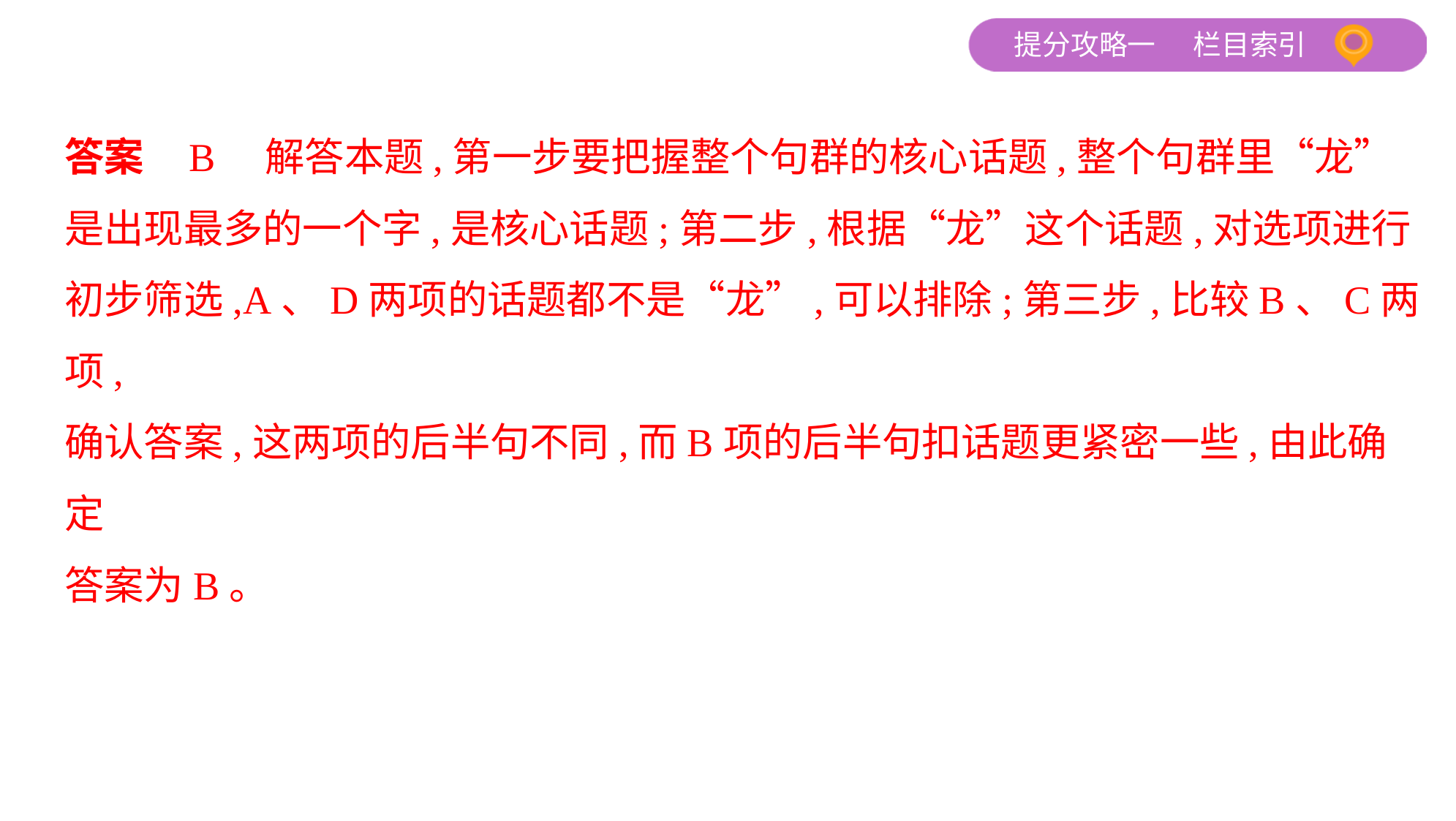

答案    B　解答本题,第一步要把握整个句群的核心话题,整个句群里“龙”
是出现最多的一个字,是核心话题;第二步,根据“龙”这个话题,对选项进行
初步筛选,A、D两项的话题都不是“龙”,可以排除;第三步,比较B、C两项,
确认答案,这两项的后半句不同,而B项的后半句扣话题更紧密一些,由此确定
答案为B。